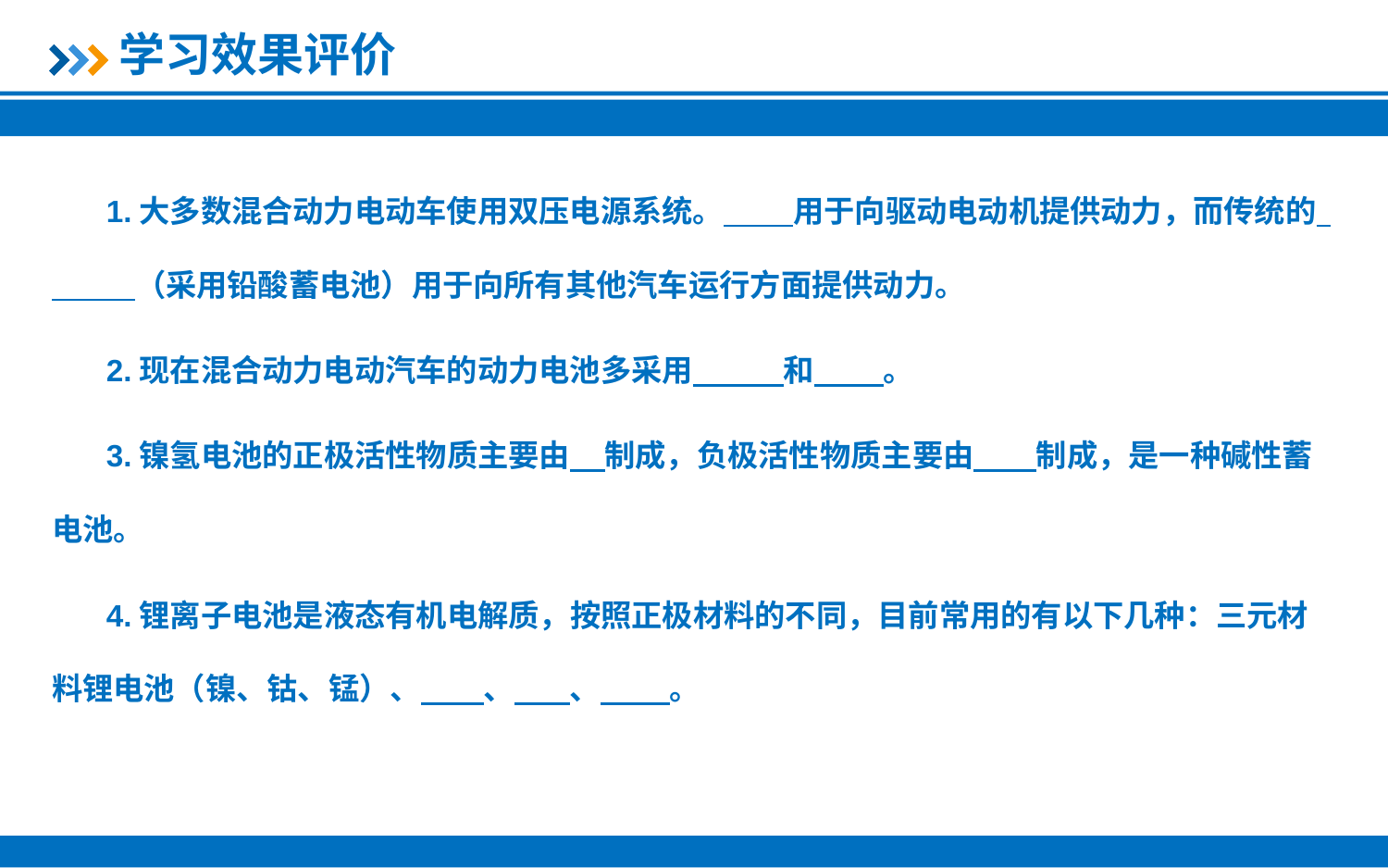

学习效果评价
1.大多数混合动力电动车使用双压电源系统。          用于向驱动电动机提供动力，而传统的               （采用铅酸蓄电池）用于向所有其他汽车运行方面提供动力。
2.现在混合动力电动汽车的动力电池多采用             和          。
3.镍氢电池的正极活性物质主要由     制成，负极活性物质主要由         制成，是一种碱性蓄电池。
4.锂离子电池是液态有机电解质，按照正极材料的不同，目前常用的有以下几种：三元材料锂电池（镍、钴、锰）、         、        、          。